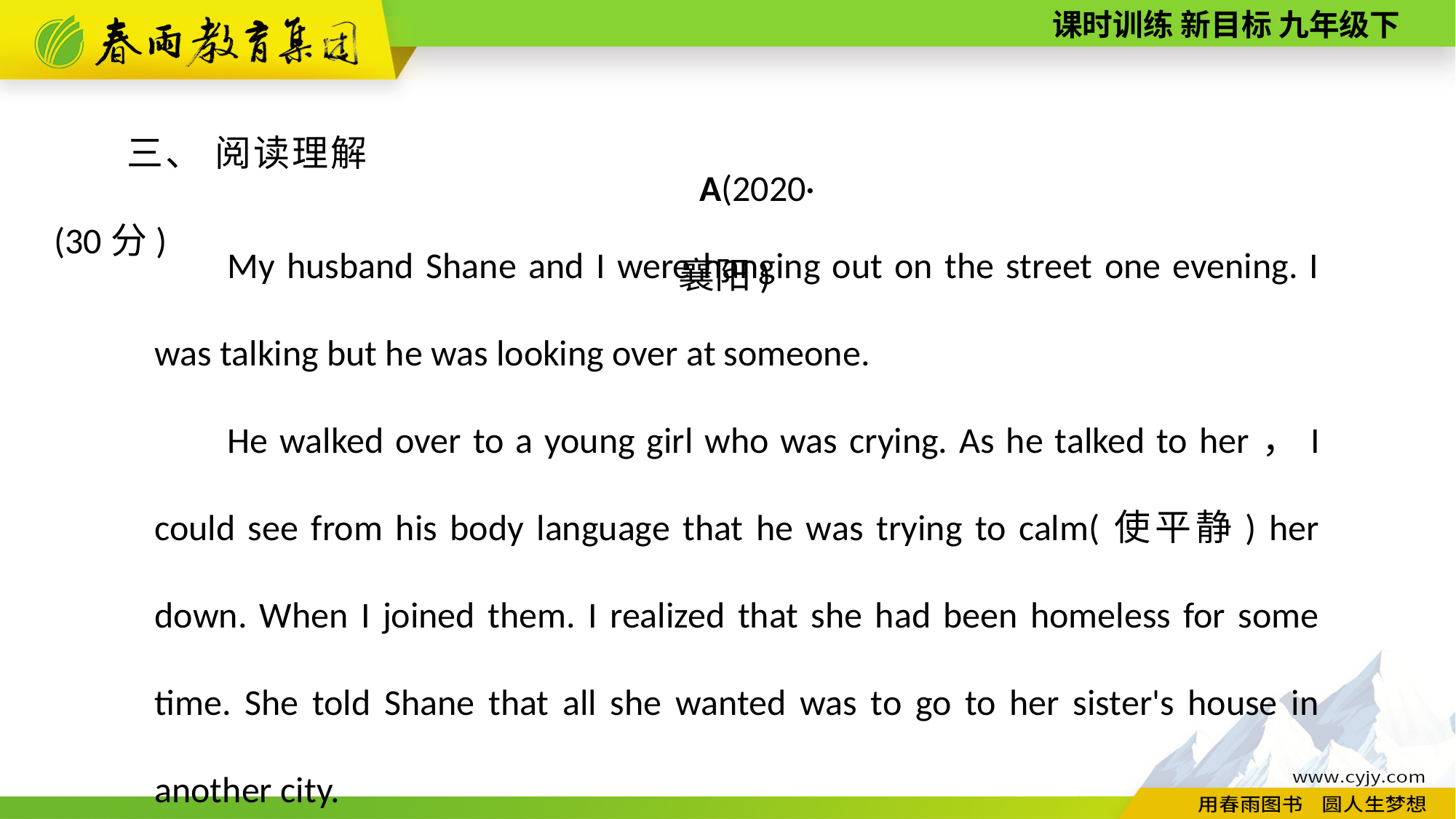

三、 阅读理解(30分)
A(2020·襄阳)
My husband Shane and I were hanging out on the street one evening. I was talking but he was looking over at someone.
He walked over to a young girl who was crying. As he talked to her，I could see from his body language that he was trying to calm(使平静) her down. When I joined them. I realized that she had been homeless for some time. She told Shane that all she wanted was to go to her sister's house in another city.